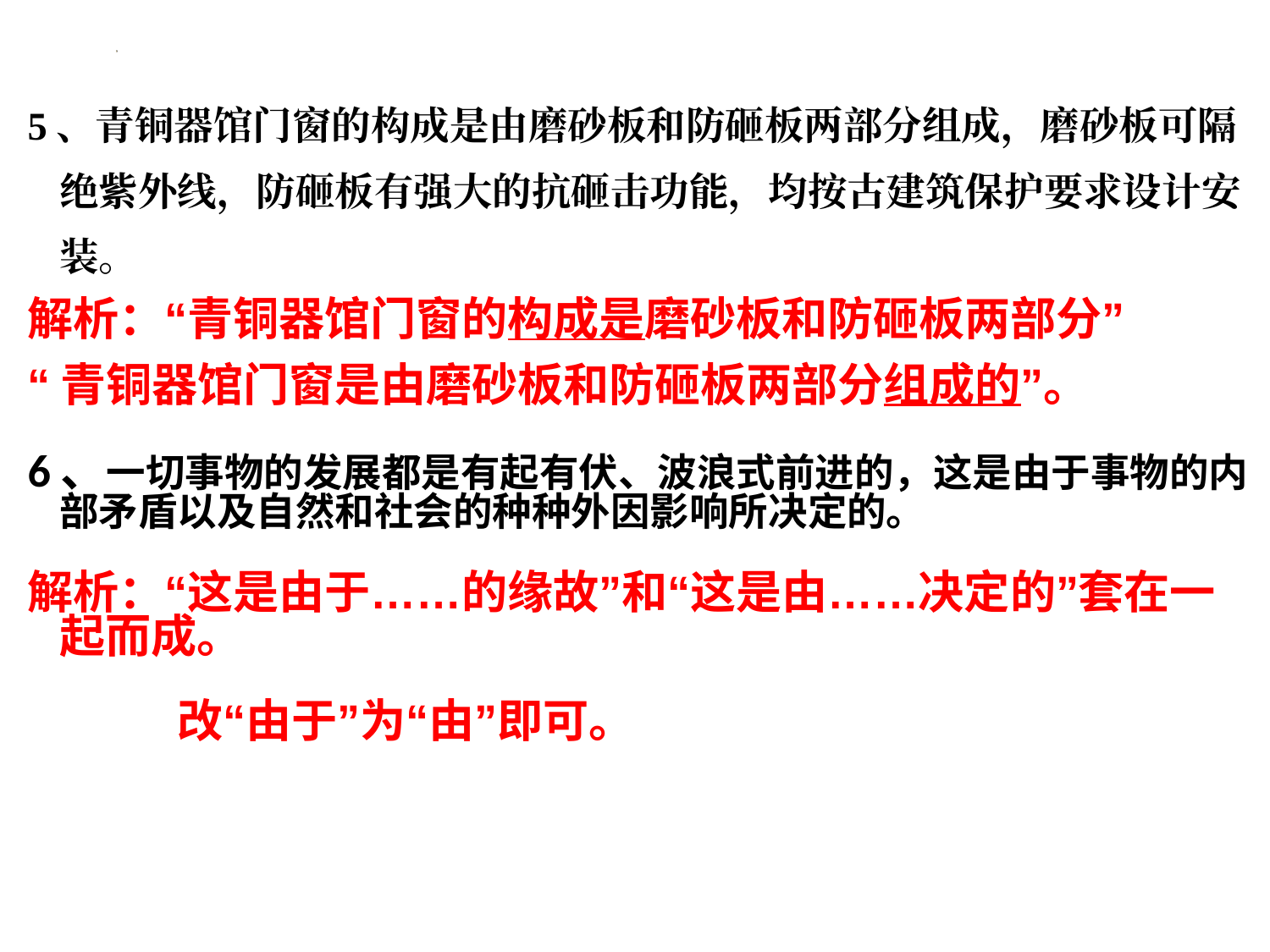

5、青铜器馆门窗的构成是由磨砂板和防砸板两部分组成，磨砂板可隔绝紫外线，防砸板有强大的抗砸击功能，均按古建筑保护要求设计安装。
解析：“青铜器馆门窗的构成是磨砂板和防砸板两部分”
“青铜器馆门窗是由磨砂板和防砸板两部分组成的”。

6、一切事物的发展都是有起有伏、波浪式前进的，这是由于事物的内部矛盾以及自然和社会的种种外因影响所决定的。

解析：“这是由于……的缘故”和“这是由……决定的”套在一起而成。

           改“由于”为“由”即可。